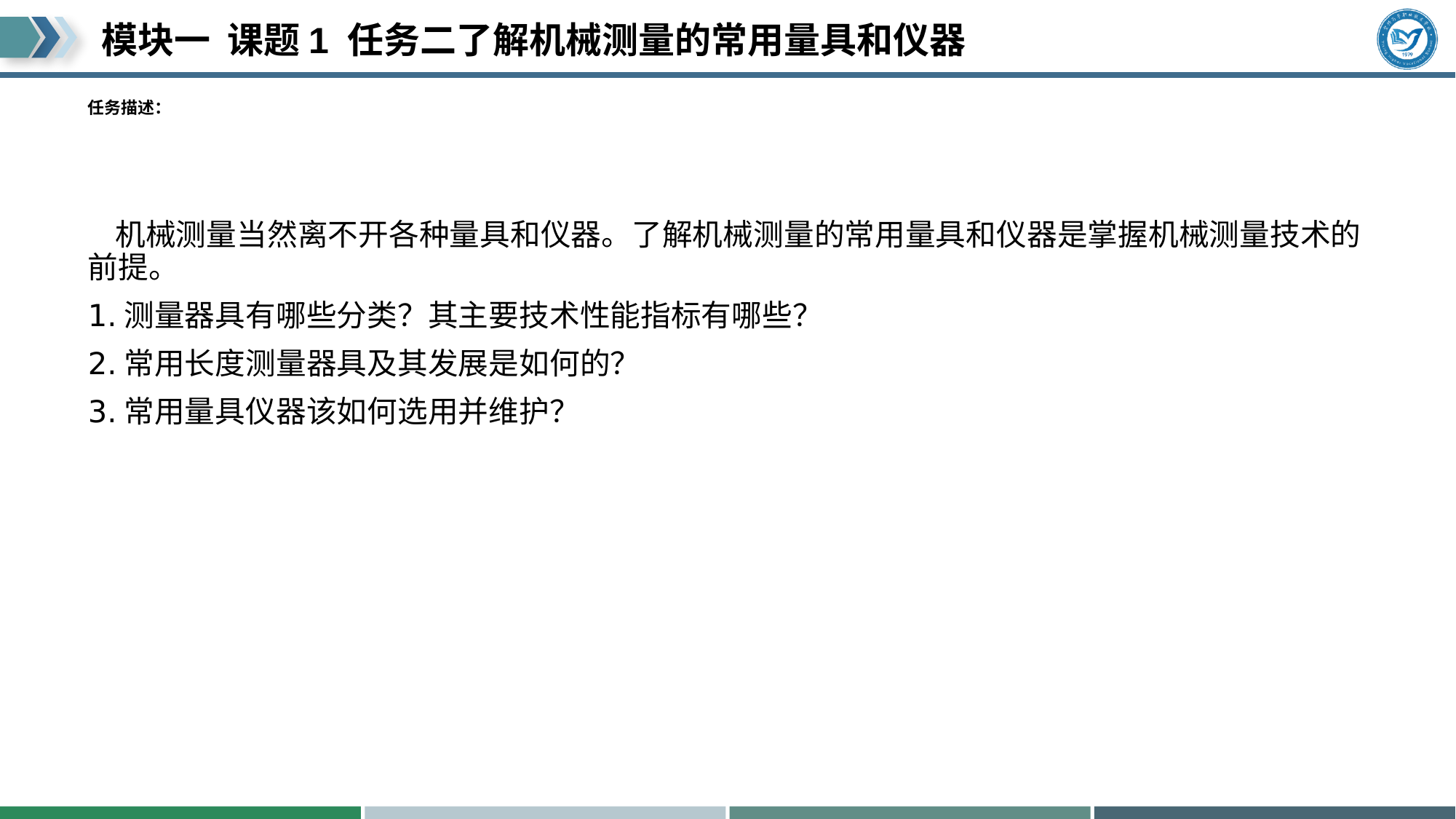

# 任务描述：

   机械测量当然离不开各种量具和仪器。了解机械测量的常用量具和仪器是掌握机械测量技术的前提。
1.测量器具有哪些分类？其主要技术性能指标有哪些？
2.常用长度测量器具及其发展是如何的？
3.常用量具仪器该如何选用并维护？